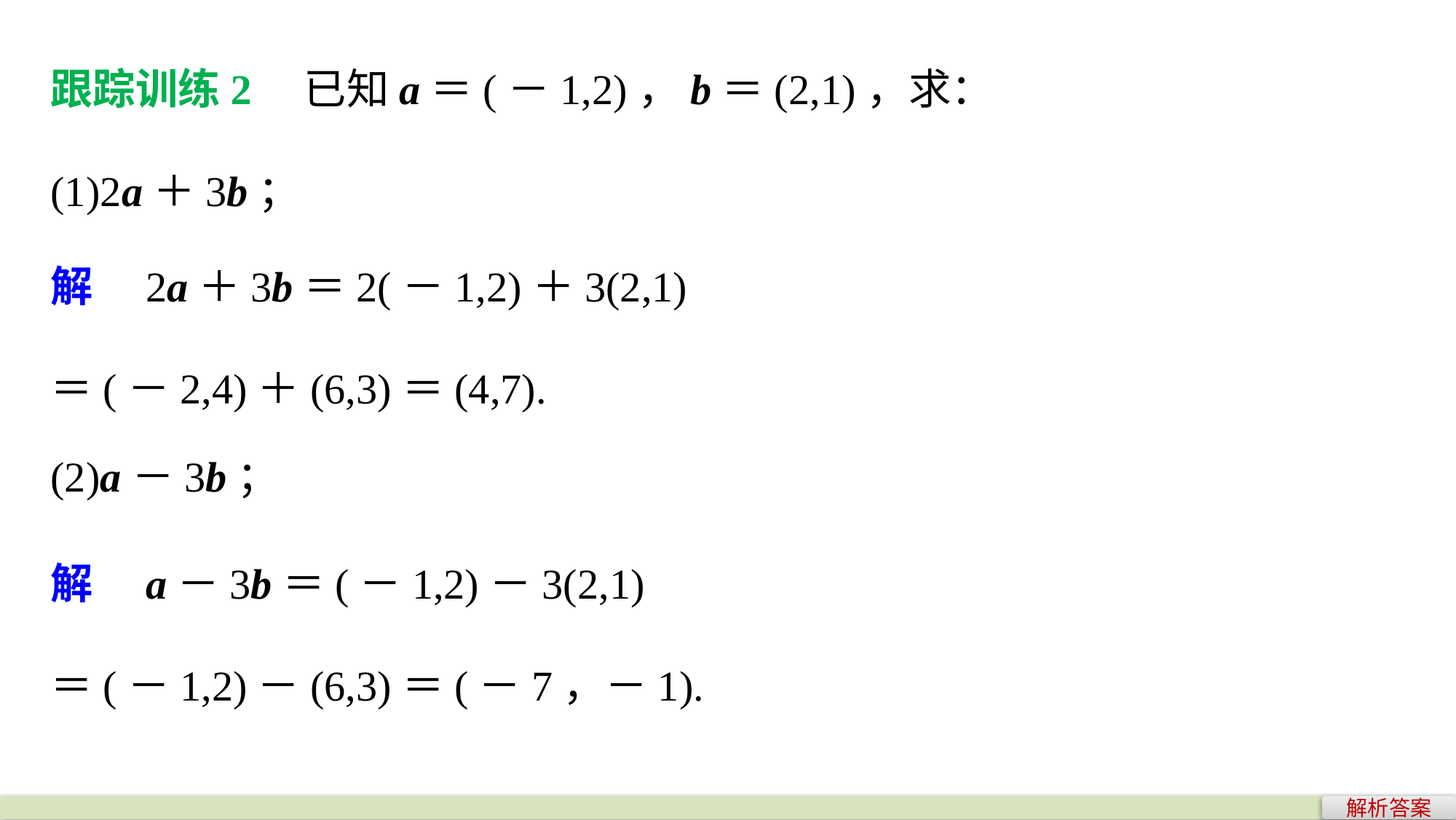

跟踪训练2　已知a＝(－1,2)，b＝(2,1)，求：
(1)2a＋3b；
解　2a＋3b＝2(－1,2)＋3(2,1)
＝(－2,4)＋(6,3)＝(4,7).
(2)a－3b；
解　a－3b＝(－1,2)－3(2,1)
＝(－1,2)－(6,3)＝(－7，－1).
解析答案